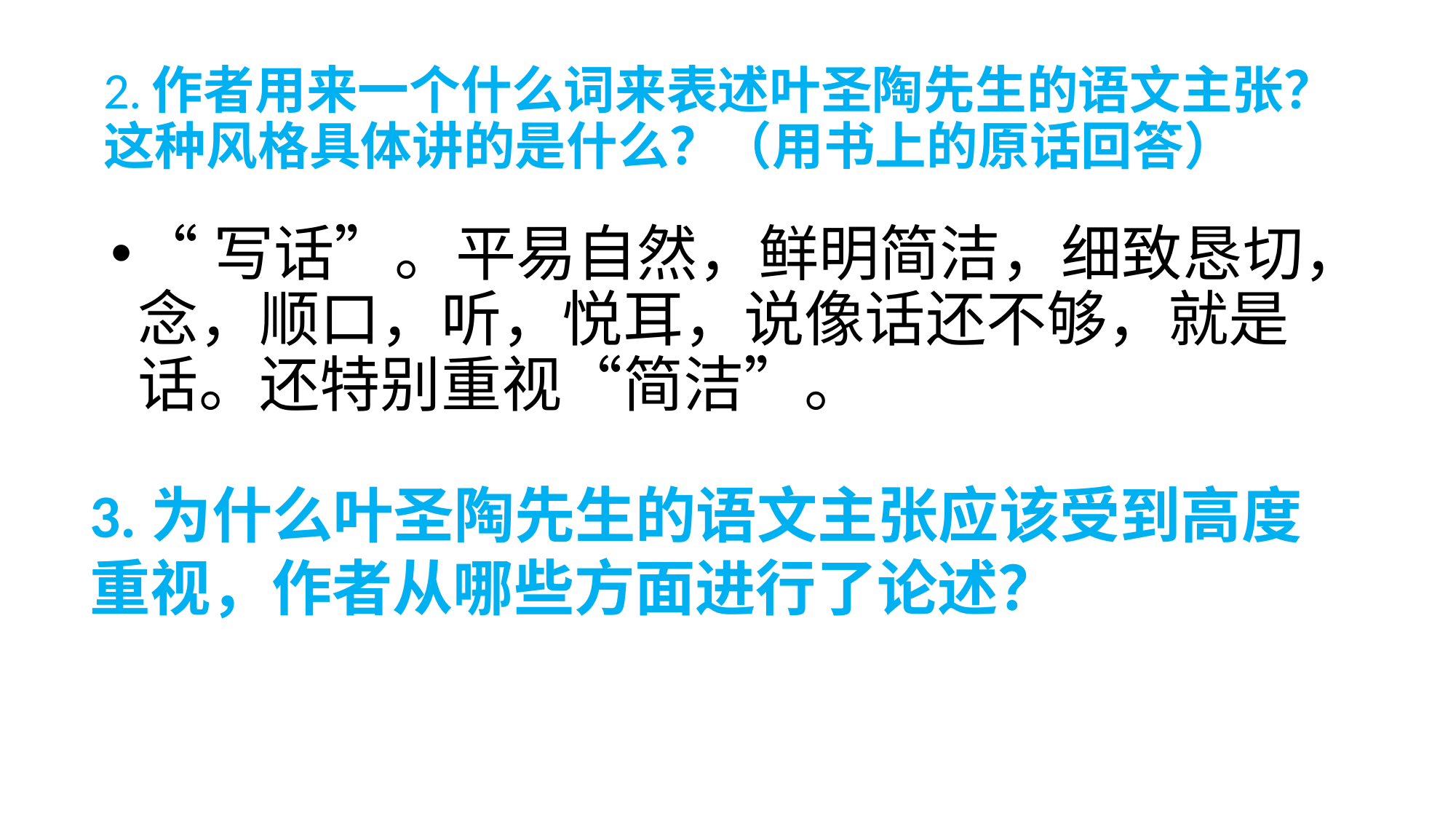

# 2.作者用来一个什么词来表述叶圣陶先生的语文主张？这种风格具体讲的是什么？（用书上的原话回答）
“写话”。平易自然，鲜明简洁，细致恳切，念，顺口，听，悦耳，说像话还不够，就是话。还特别重视“简洁”。

3.为什么叶圣陶先生的语文主张应该受到高度重视，作者从哪些方面进行了论述？